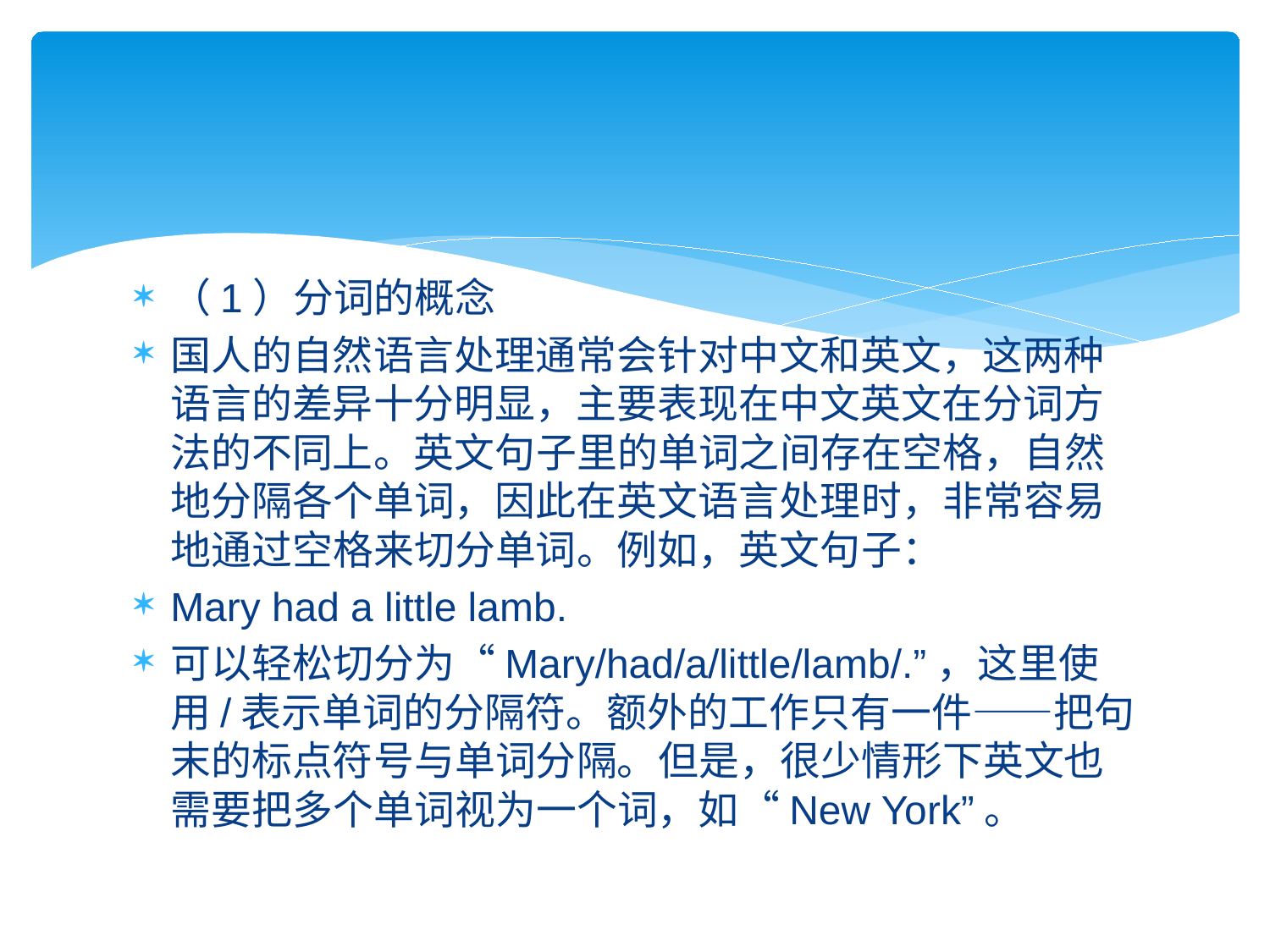

（1）分词的概念
国人的自然语言处理通常会针对中文和英文，这两种语言的差异十分明显，主要表现在中文英文在分词方法的不同上。英文句子里的单词之间存在空格，自然地分隔各个单词，因此在英文语言处理时，非常容易地通过空格来切分单词。例如，英文句子：
Mary had a little lamb.
可以轻松切分为“Mary/had/a/little/lamb/.”，这里使用/表示单词的分隔符。额外的工作只有一件——把句末的标点符号与单词分隔。但是，很少情形下英文也需要把多个单词视为一个词，如“New York”。